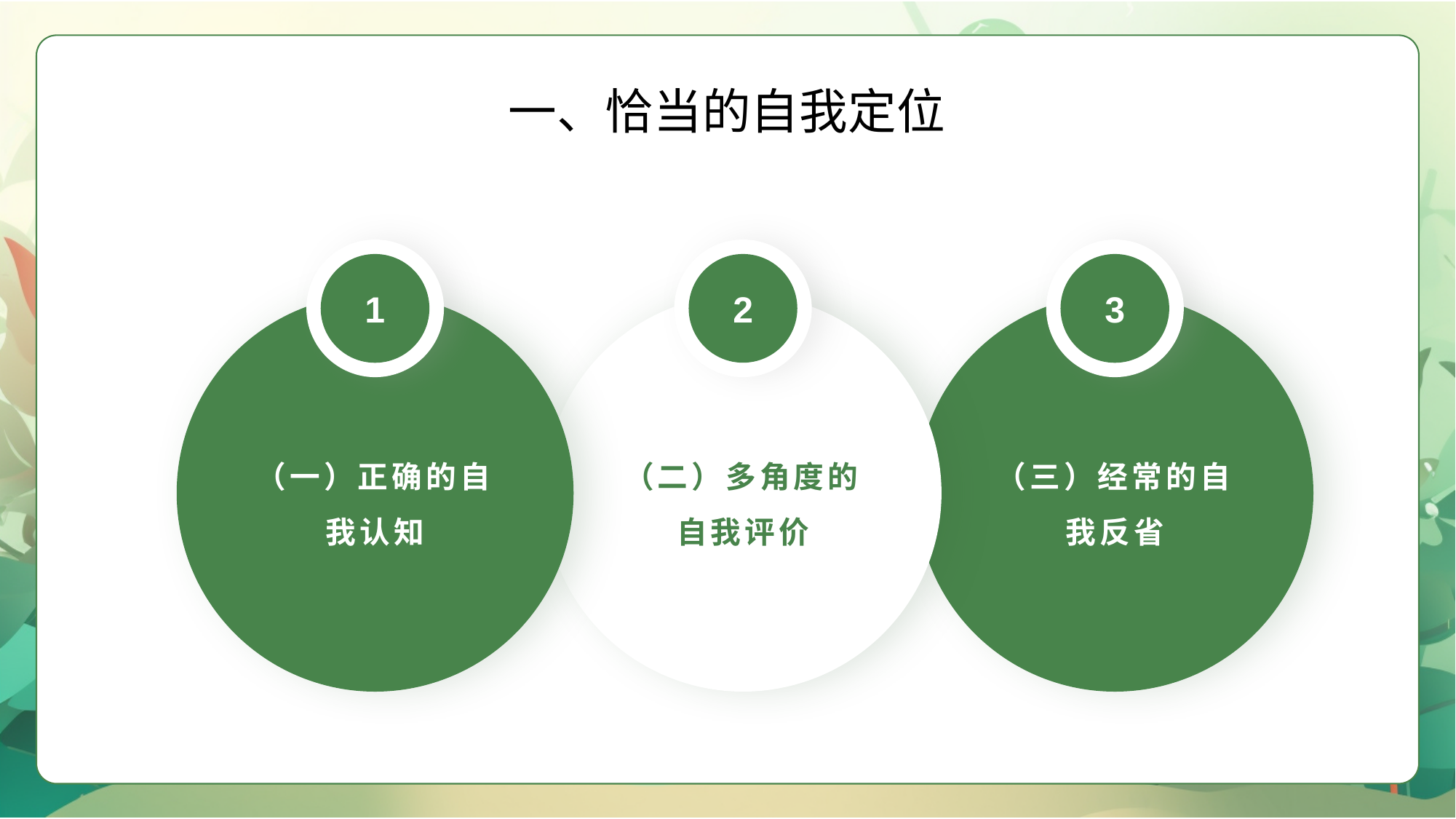

一、恰当的自我定位

1
2
3

（一）正确的自我认知
（二）多角度的自我评价
（三）经常的自我反省